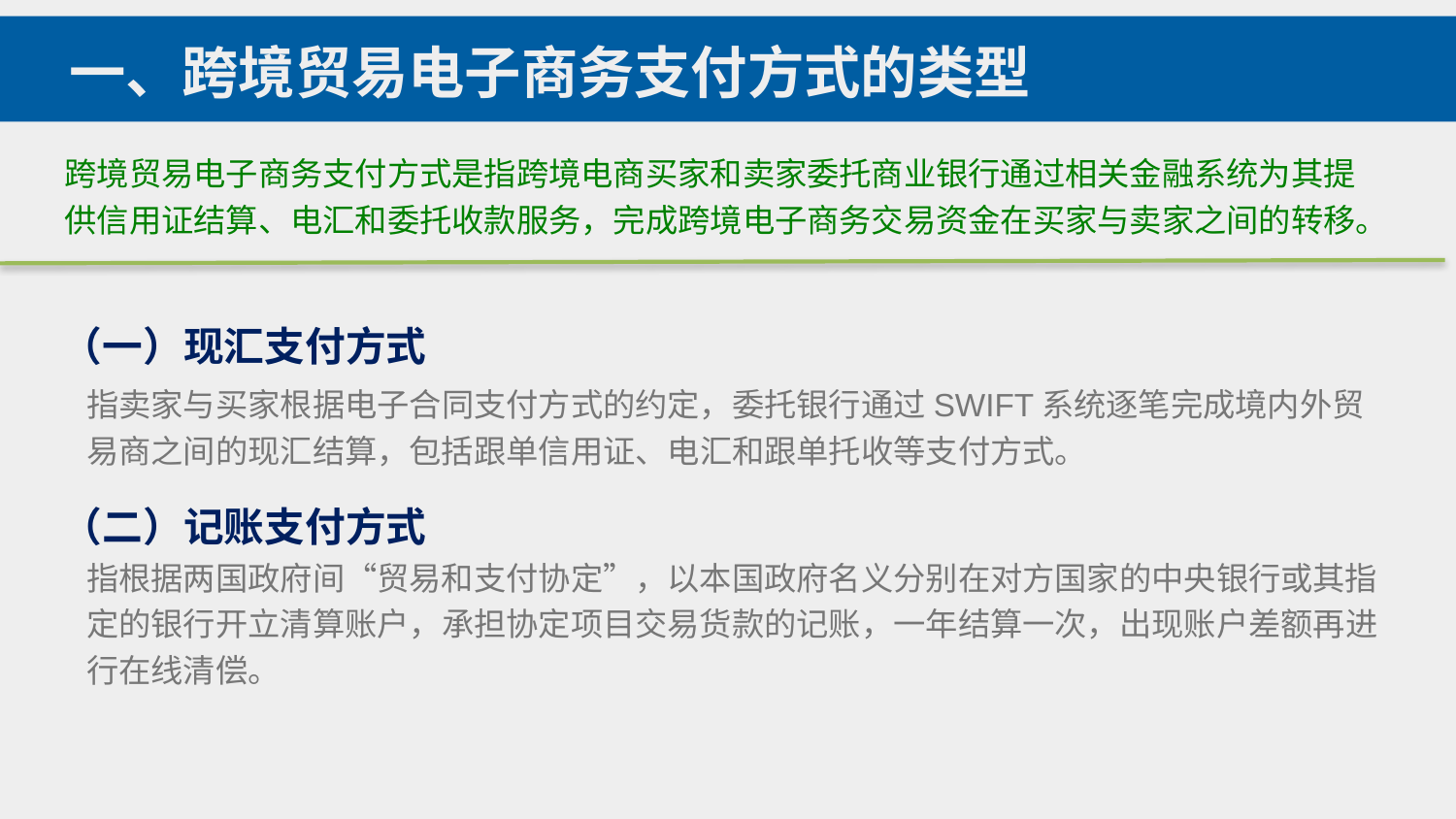

一、跨境贸易电子商务支付方式的类型
跨境贸易电子商务支付方式是指跨境电商买家和卖家委托商业银行通过相关金融系统为其提供信用证结算、电汇和委托收款服务，完成跨境电子商务交易资金在买家与卖家之间的转移。
（一）现汇支付方式
指卖家与买家根据电子合同支付方式的约定，委托银行通过SWIFT系统逐笔完成境内外贸易商之间的现汇结算，包括跟单信用证、电汇和跟单托收等支付方式。
（二）记账支付方式
指根据两国政府间“贸易和支付协定”，以本国政府名义分别在对方国家的中央银行或其指定的银行开立清算账户，承担协定项目交易货款的记账，一年结算一次，出现账户差额再进行在线清偿。